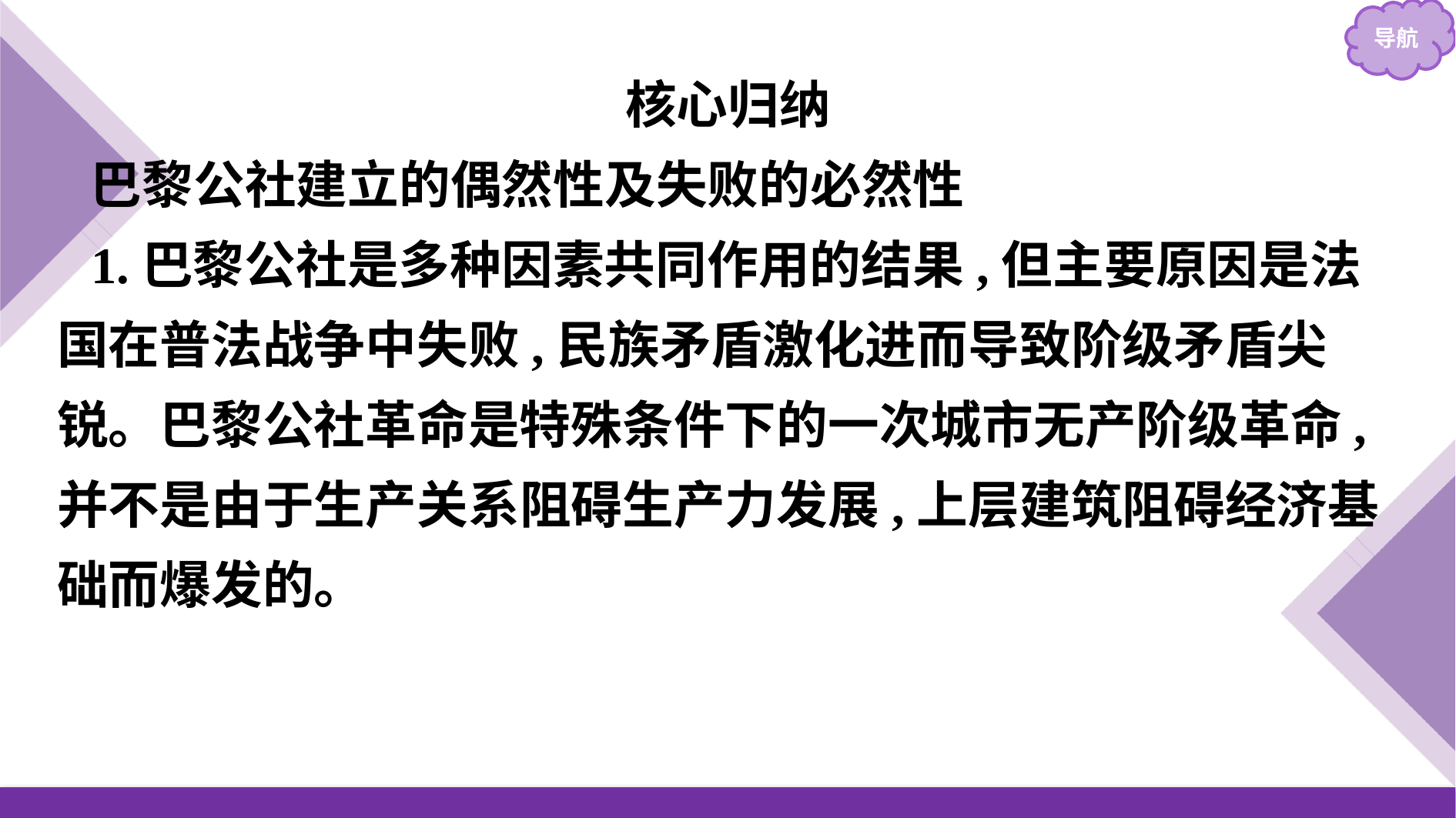

核心归纳
巴黎公社建立的偶然性及失败的必然性
1.巴黎公社是多种因素共同作用的结果,但主要原因是法国在普法战争中失败,民族矛盾激化进而导致阶级矛盾尖锐。巴黎公社革命是特殊条件下的一次城市无产阶级革命,并不是由于生产关系阻碍生产力发展,上层建筑阻碍经济基础而爆发的。